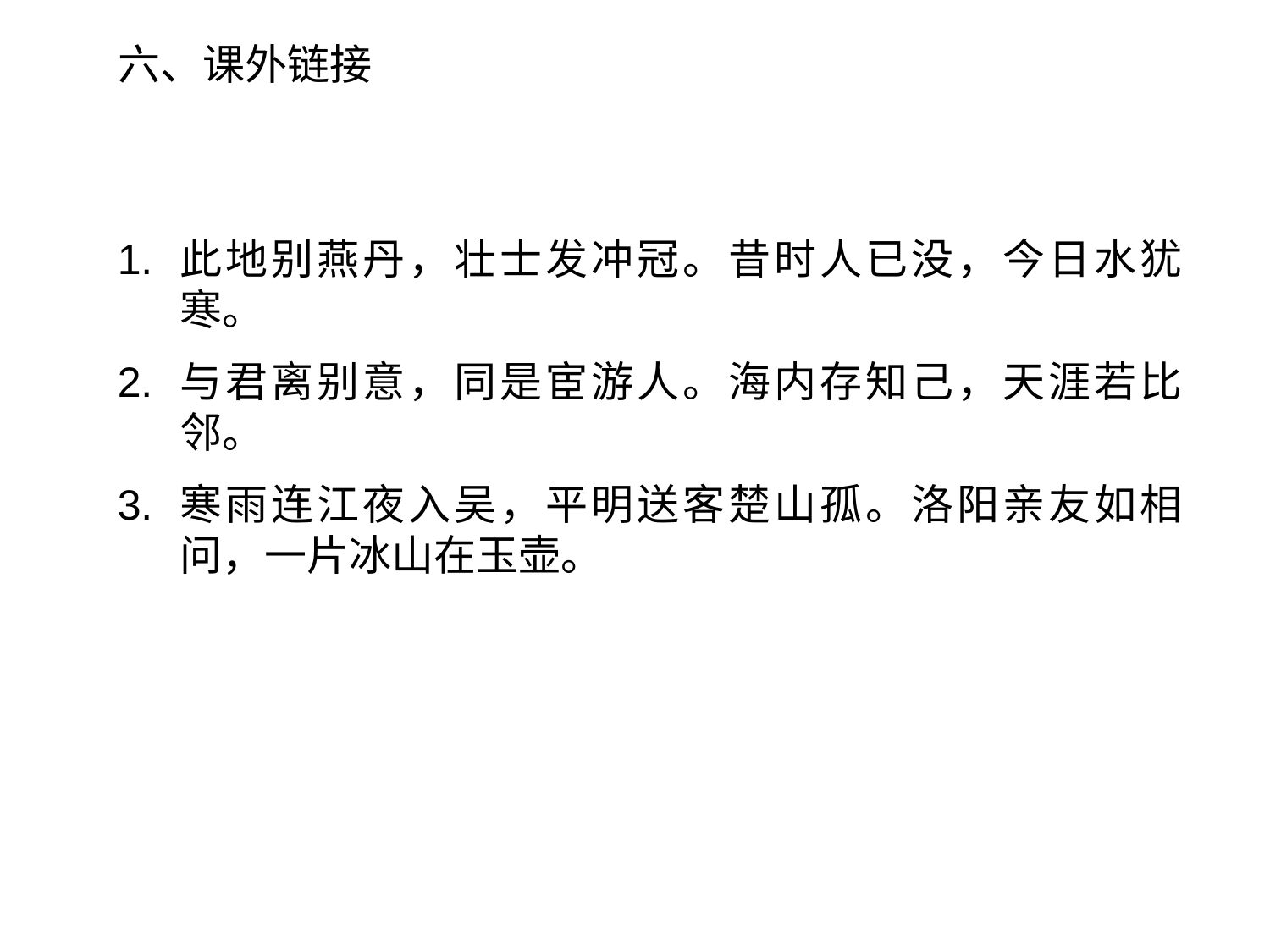

六、课外链接
此地别燕丹，壮士发冲冠。昔时人已没，今日水犹寒。
与君离别意，同是宦游人。海内存知己，天涯若比邻。
寒雨连江夜入吴，平明送客楚山孤。洛阳亲友如相问，一片冰山在玉壶。